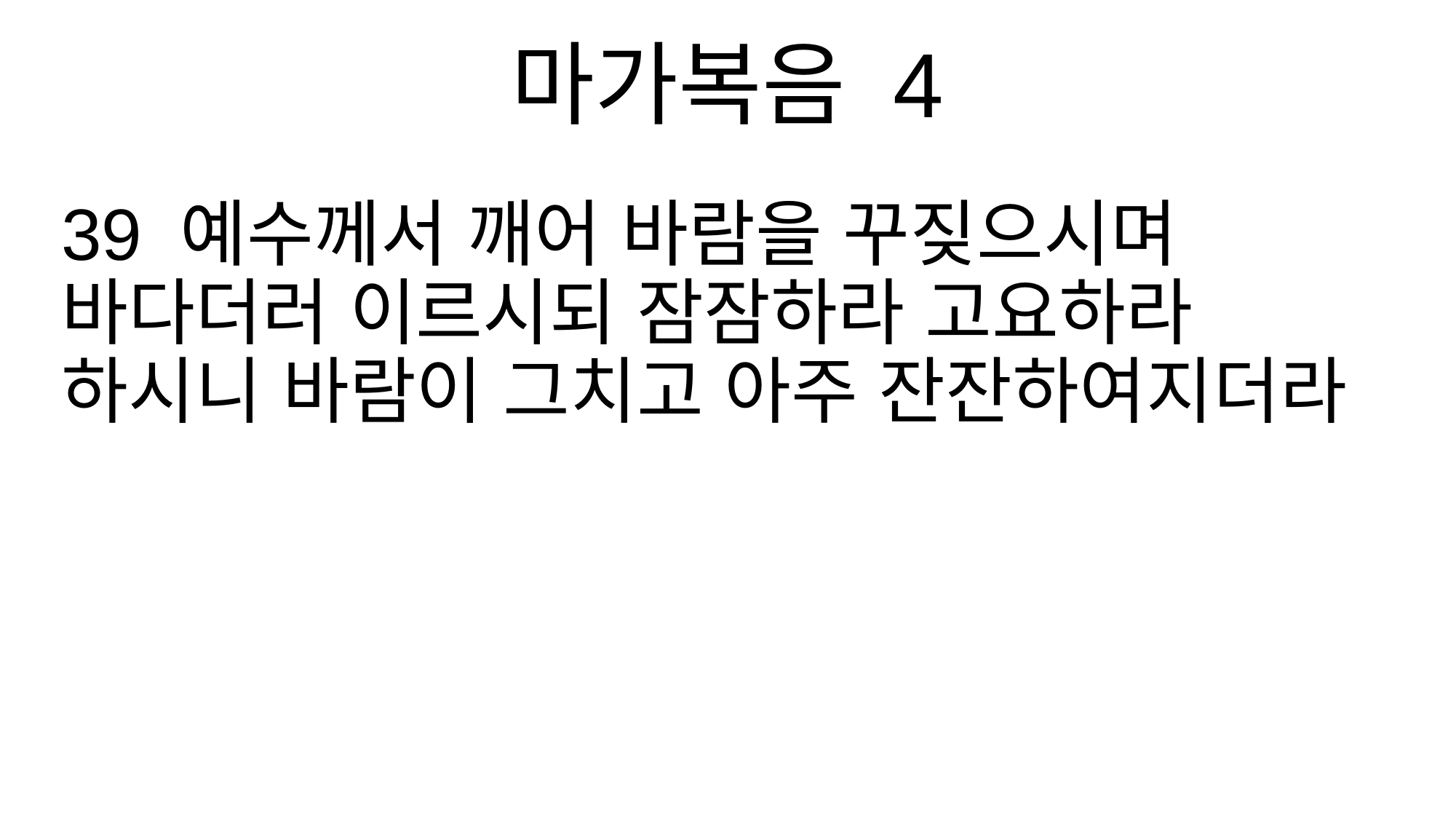

마가복음 4
39 예수께서 깨어 바람을 꾸짖으시며 바다더러 이르시되 잠잠하라 고요하라 하시니 바람이 그치고 아주 잔잔하여지더라